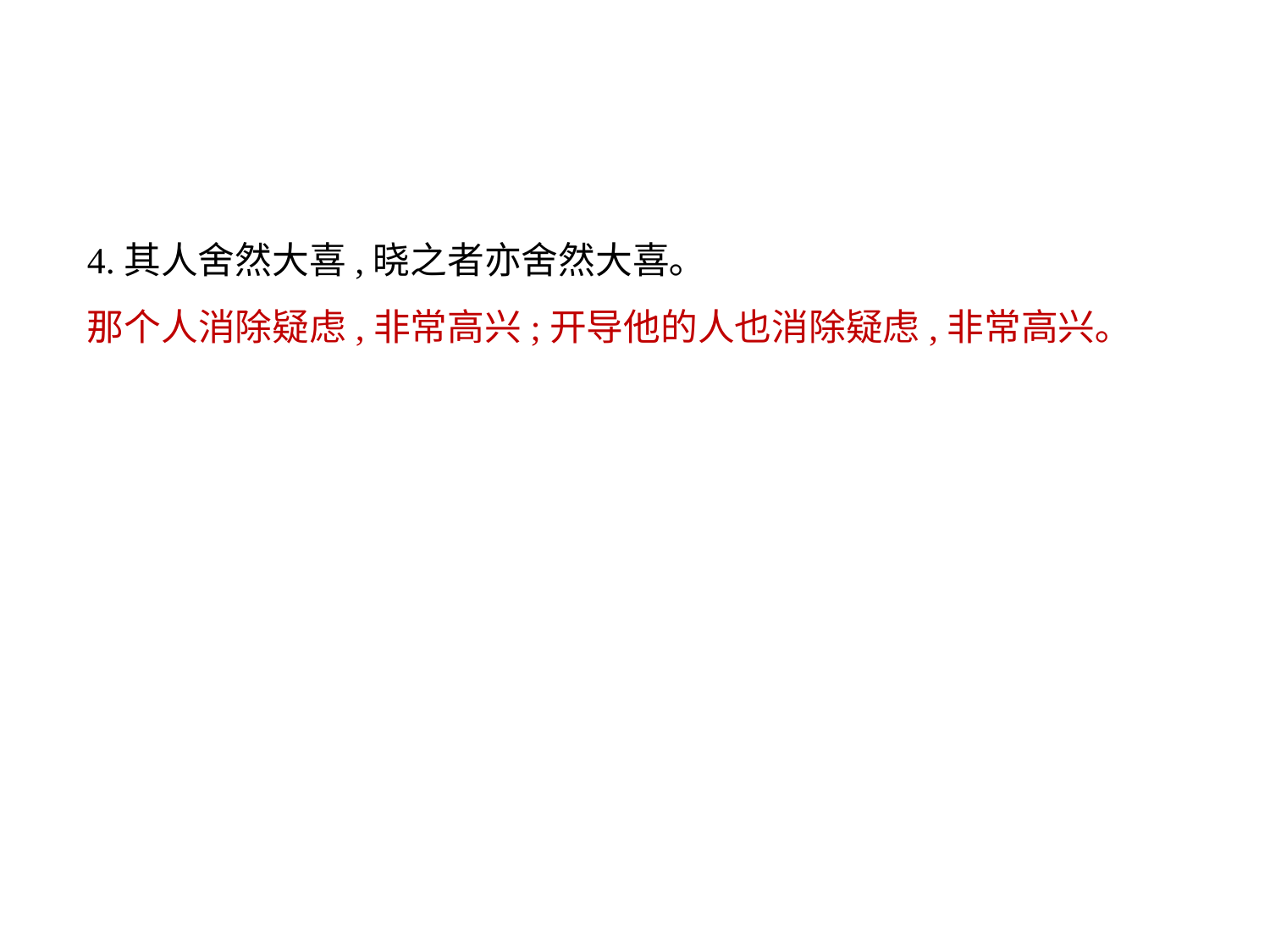

4.其人舍然大喜,晓之者亦舍然大喜｡
那个人消除疑虑,非常高兴;开导他的人也消除疑虑,非常高兴｡